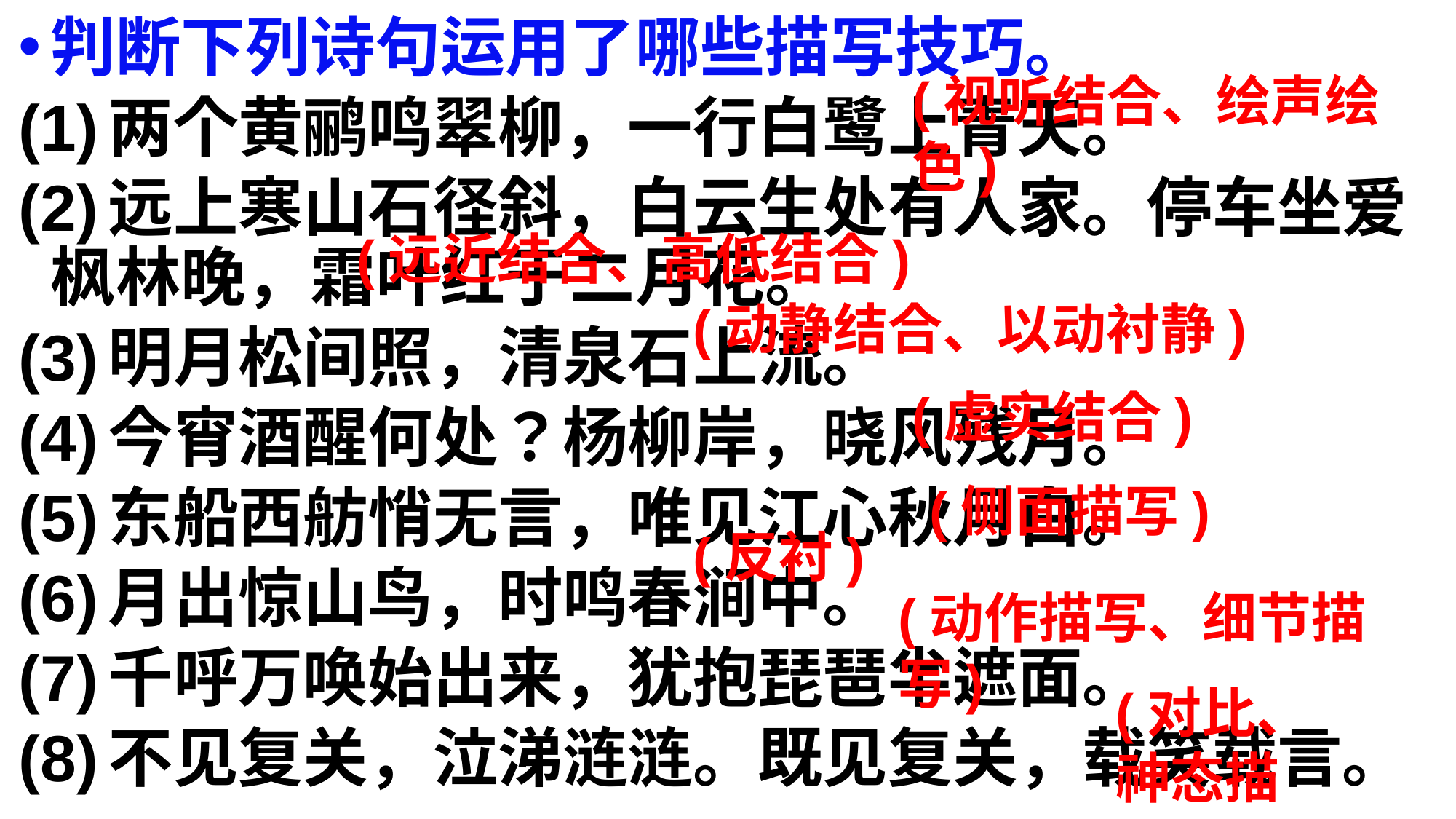

判断下列诗句运用了哪些描写技巧。
(1)两个黄鹂鸣翠柳，一行白鹭上青天。
(2)远上寒山石径斜，白云生处有人家。停车坐爱枫林晚，霜叶红于二月花。
(3)明月松间照，清泉石上流。
(4)今宵酒醒何处？杨柳岸，晓风残月。
(5)东船西舫悄无言，唯见江心秋月白。
(6)月出惊山鸟，时鸣春涧中。
(7)千呼万唤始出来，犹抱琵琶半遮面。
(8)不见复关，泣涕涟涟。既见复关，载笑载言。
(视听结合、绘声绘色)
(远近结合、高低结合)
(动静结合、以动衬静)
(虚实结合)
(侧面描写)
(反衬)
(动作描写、细节描写)
(对比、神态描写)